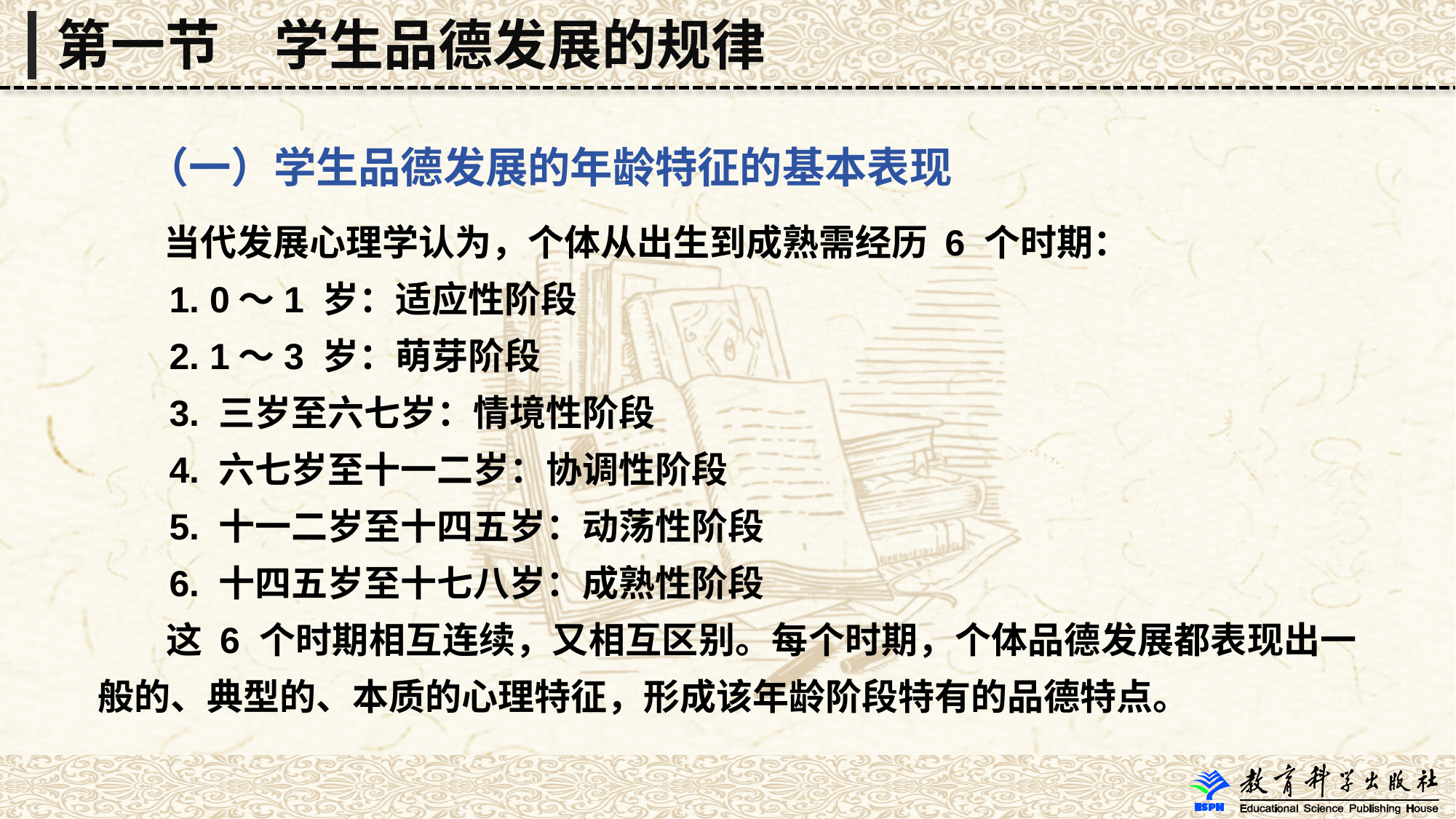

第一节　学生品德发展的规律
    （一）学生品德发展的年龄特征的基本表现

       当代发展心理学认为，个体从出生到成熟需经历 6 个时期：
       1. 0～1 岁：适应性阶段
       2. 1～3 岁：萌芽阶段
       3. 三岁至六七岁：情境性阶段
       4. 六七岁至十一二岁：协调性阶段
       5. 十一二岁至十四五岁：动荡性阶段
       6. 十四五岁至十七八岁：成熟性阶段
       这 6 个时期相互连续，又相互区别。每个时期，个体品德发展都表现出一般的、典型的、本质的心理特征，形成该年龄阶段特有的品德特点。